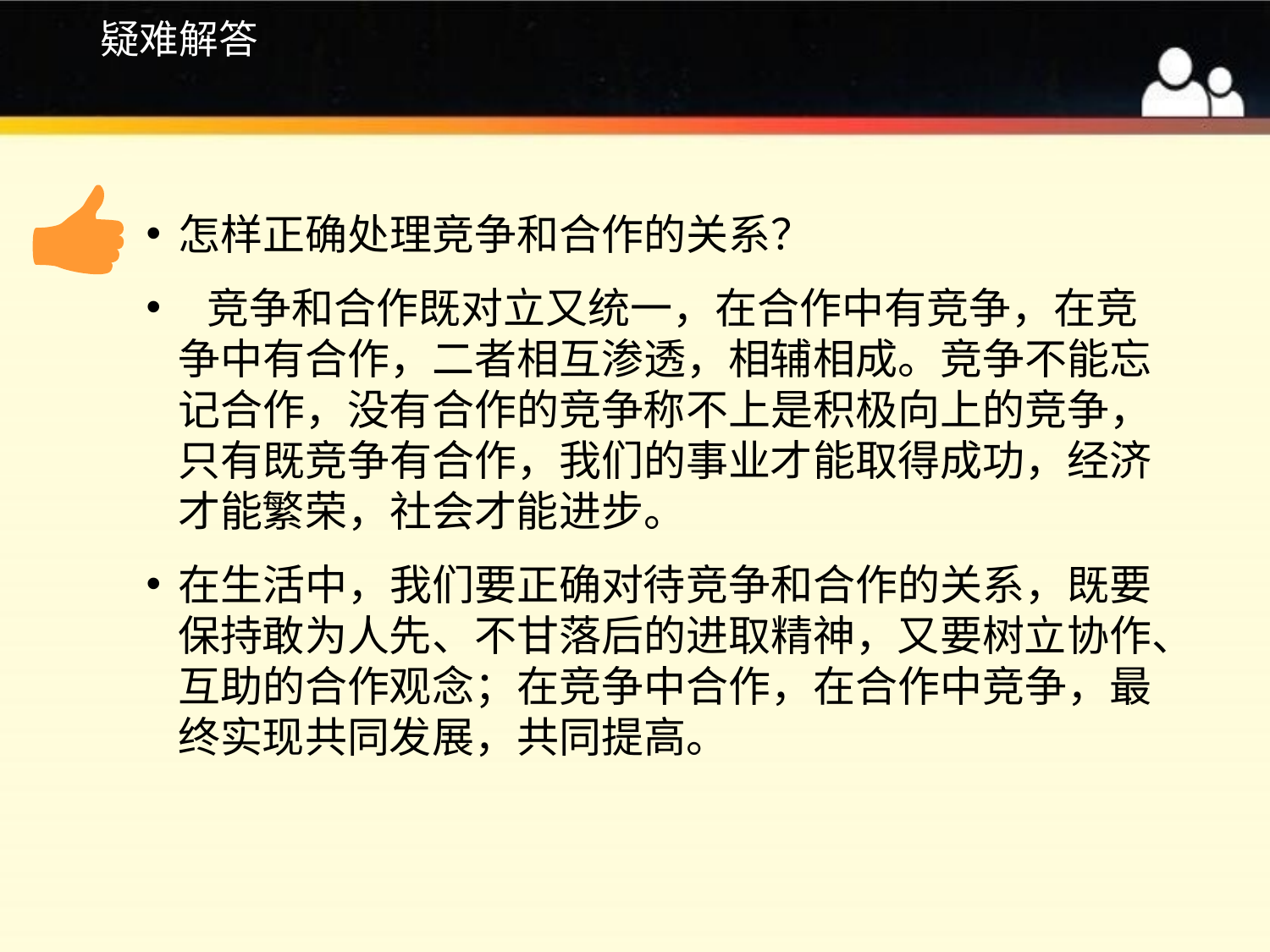

# 疑难解答

怎样正确处理竞争和合作的关系？
  竞争和合作既对立又统一，在合作中有竞争，在竞争中有合作，二者相互渗透，相辅相成。竞争不能忘记合作，没有合作的竞争称不上是积极向上的竞争，只有既竞争有合作，我们的事业才能取得成功，经济才能繁荣，社会才能进步。
在生活中，我们要正确对待竞争和合作的关系，既要保持敢为人先、不甘落后的进取精神，又要树立协作、互助的合作观念；在竞争中合作，在合作中竞争，最终实现共同发展，共同提高。